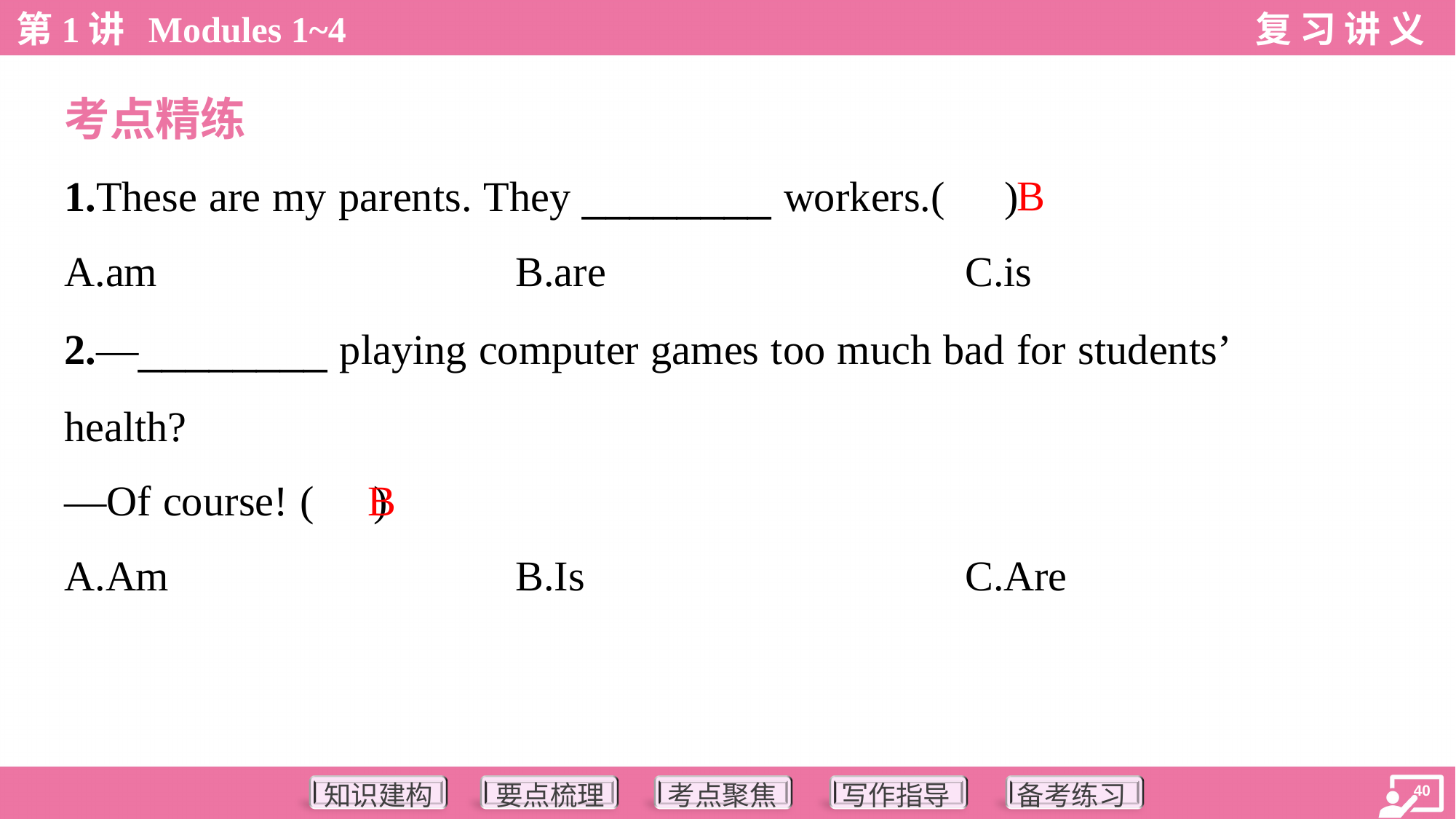

考点精练
B
1.These are my parents. They ________ workers.(     )
A.am	B.are	C.is
2.—________ playing computer games too much bad for students’
health?
—Of course! (     )
B
A.Am	B.Is	C.Are